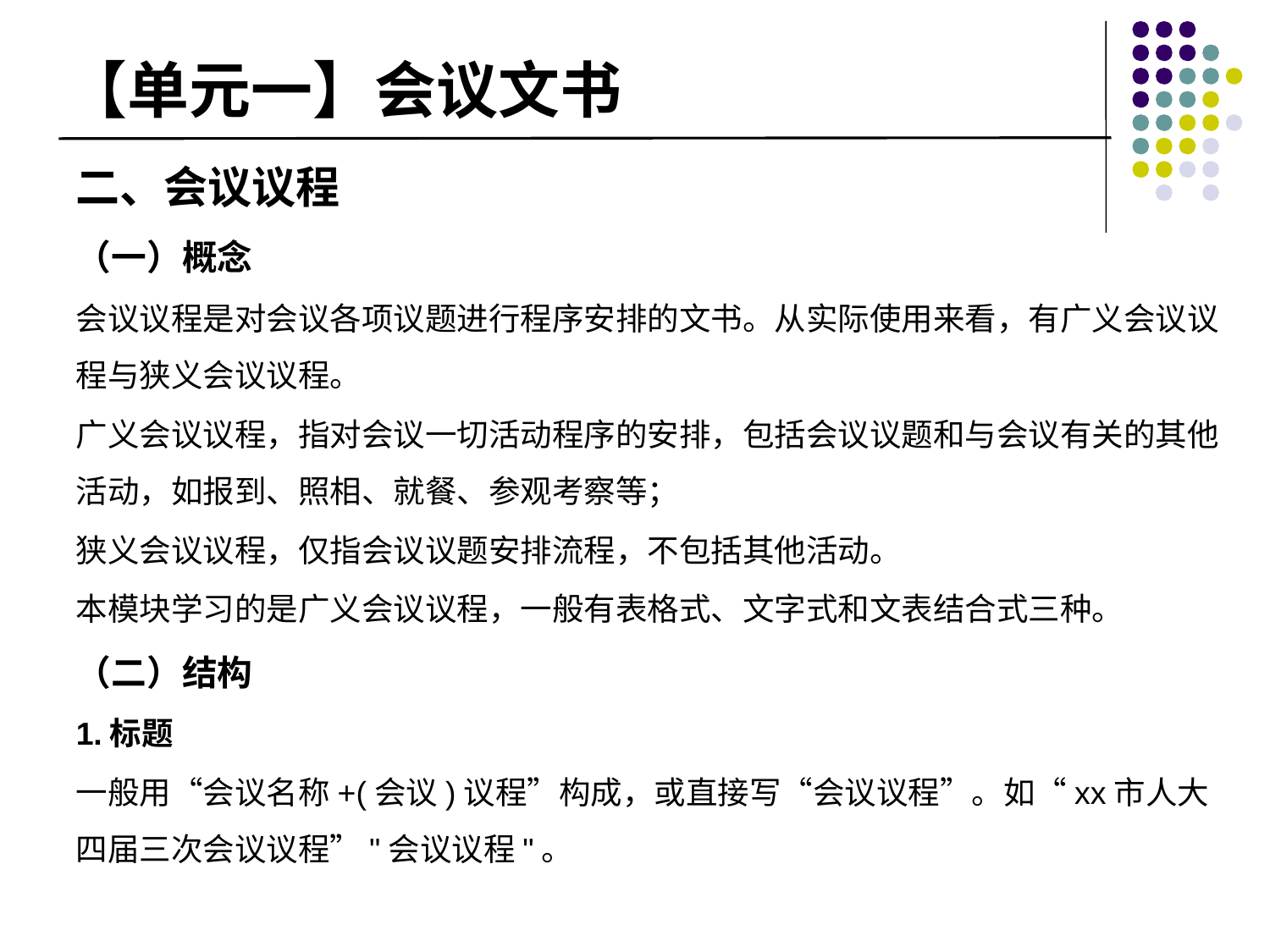

# 【单元一】会议文书
二、会议议程
（一）概念
会议议程是对会议各项议题进行程序安排的文书。从实际使用来看，有广义会议议程与狭义会议议程。
广义会议议程，指对会议一切活动程序的安排，包括会议议题和与会议有关的其他活动，如报到、照相、就餐、参观考察等；
狭义会议议程，仅指会议议题安排流程，不包括其他活动。
本模块学习的是广义会议议程，一般有表格式、文字式和文表结合式三种。
（二）结构
1.标题
一般用“会议名称+(会议)议程”构成，或直接写“会议议程”。如“xx市人大四届三次会议议程”"会议议程"。